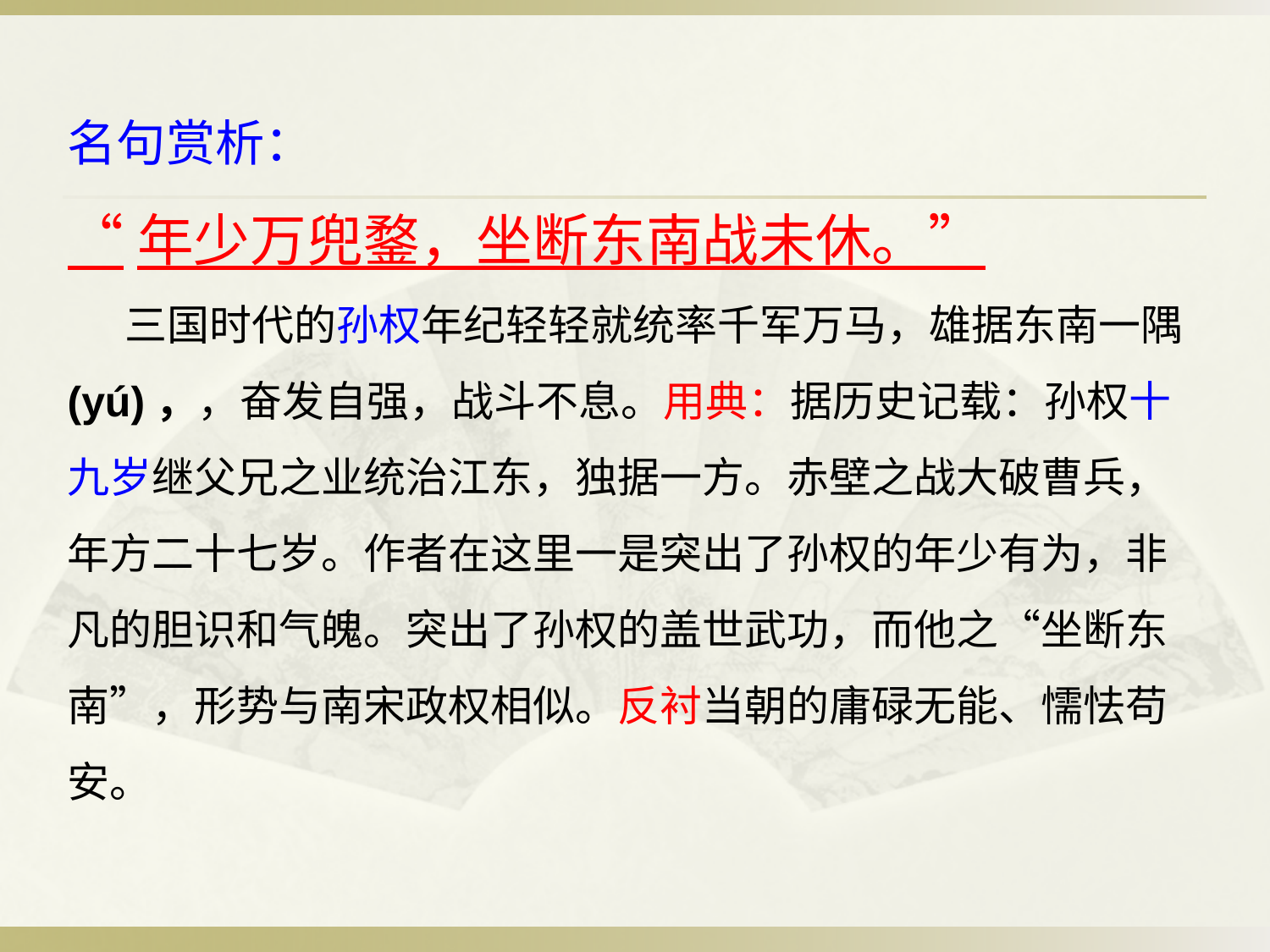

名句赏析：
“年少万兜鍪，坐断东南战未休。”
     三国时代的孙权年纪轻轻就统率千军万马，雄据东南一隅(yú)，，奋发自强，战斗不息。用典：据历史记载：孙权十九岁继父兄之业统治江东，独据一方。赤壁之战大破曹兵，年方二十七岁。作者在这里一是突出了孙权的年少有为，非凡的胆识和气魄。突出了孙权的盖世武功，而他之“坐断东南”，形势与南宋政权相似。反衬当朝的庸碌无能、懦怯苟安。